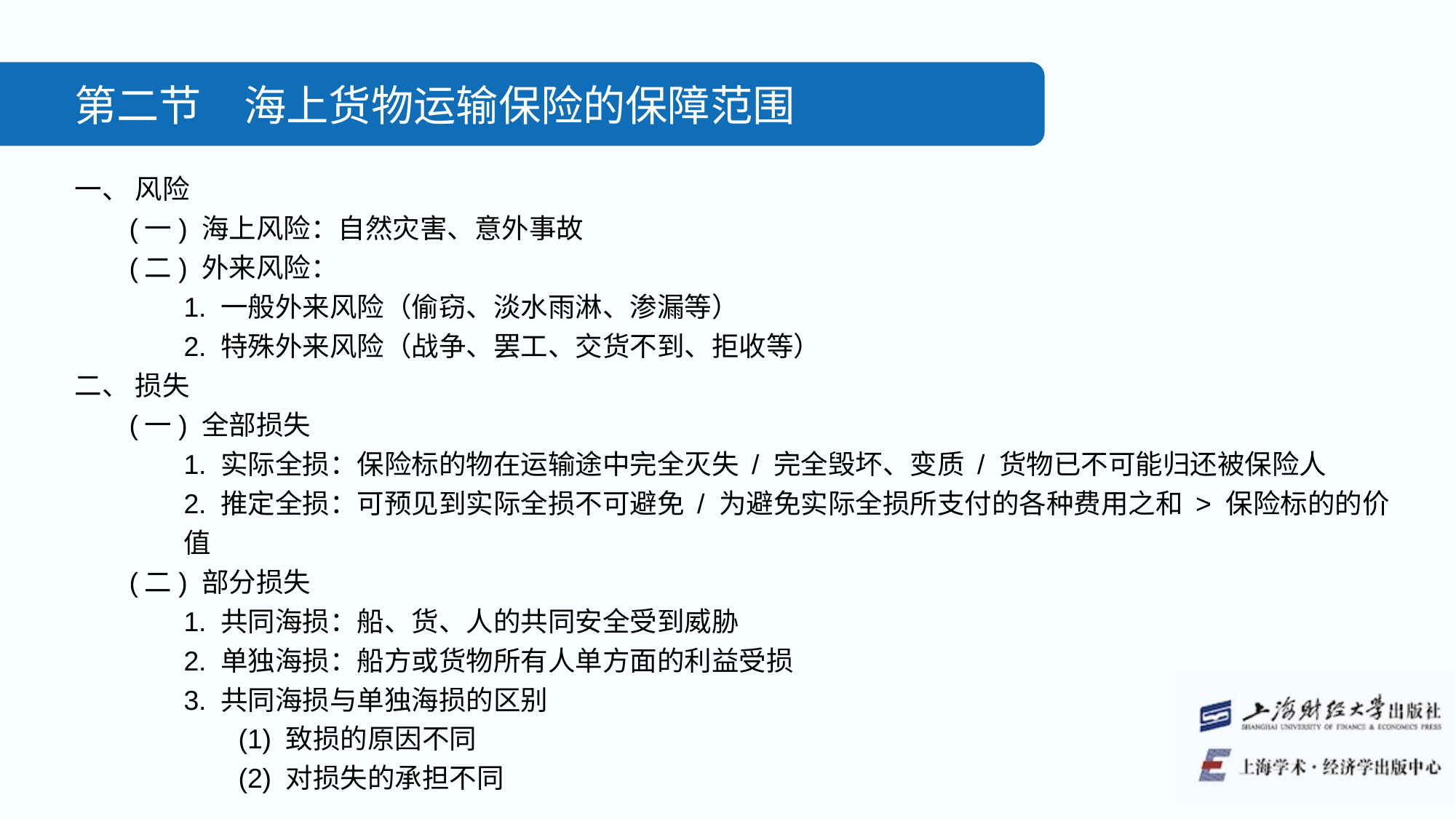

第二节　海上货物运输保险的保障范围
一、 风险
(一) 海上风险：自然灾害、意外事故
(二) 外来风险：
1. 一般外来风险（偷窃、淡水雨淋、渗漏等）
2. 特殊外来风险（战争、罢工、交货不到、拒收等）
二、 损失
(一) 全部损失
1. 实际全损：保险标的物在运输途中完全灭失 / 完全毁坏、变质 / 货物已不可能归还被保险人
2. 推定全损：可预见到实际全损不可避免 / 为避免实际全损所支付的各种费用之和 > 保险标的的价值
(二) 部分损失
1. 共同海损：船、货、人的共同安全受到威胁
2. 单独海损：船方或货物所有人单方面的利益受损
3. 共同海损与单独海损的区别
(1) 致损的原因不同
(2) 对损失的承担不同